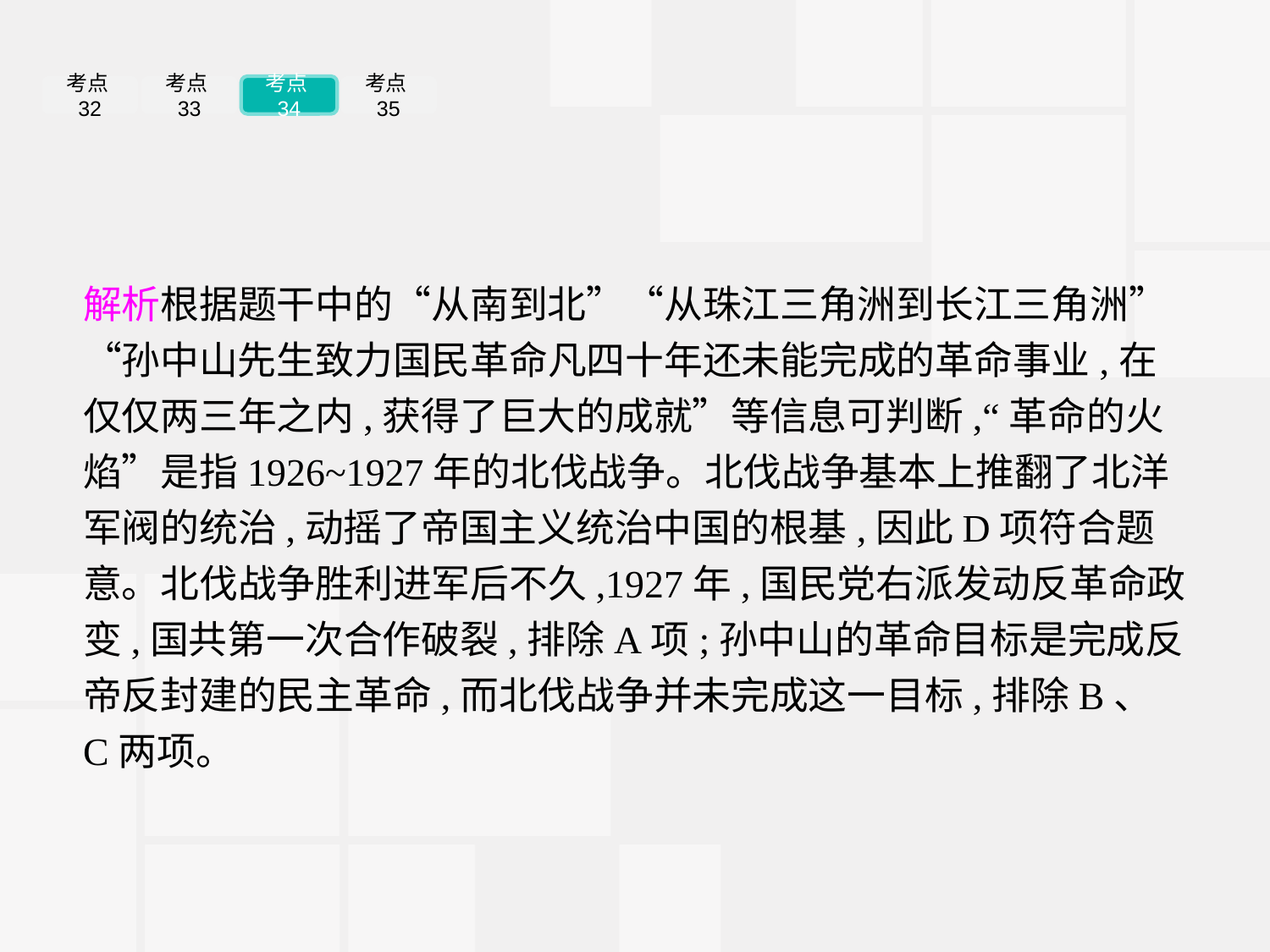

考点32
考点33
考点34
考点35
解析根据题干中的“从南到北”“从珠江三角洲到长江三角洲”“孙中山先生致力国民革命凡四十年还未能完成的革命事业,在仅仅两三年之内,获得了巨大的成就”等信息可判断,“革命的火焰”是指1926~1927年的北伐战争。北伐战争基本上推翻了北洋军阀的统治,动摇了帝国主义统治中国的根基,因此D项符合题意。北伐战争胜利进军后不久,1927年,国民党右派发动反革命政变,国共第一次合作破裂,排除A项;孙中山的革命目标是完成反帝反封建的民主革命,而北伐战争并未完成这一目标,排除B、C两项。